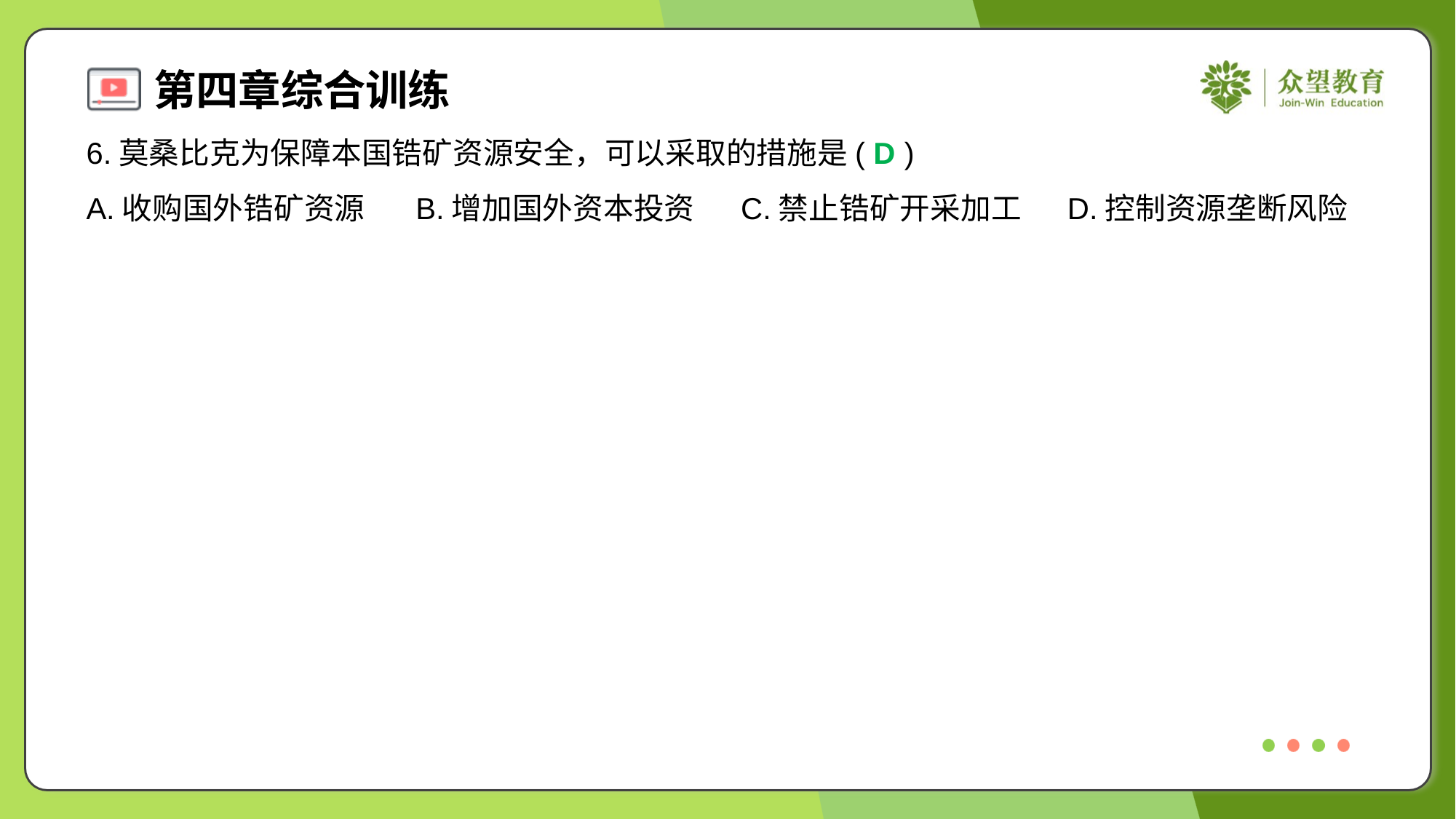

6.莫桑比克为保障本国锆矿资源安全，可以采取的措施是(     )
D
A.收购国外锆矿资源	B.增加国外资本投资	C.禁止锆矿开采加工	D.控制资源垄断风险